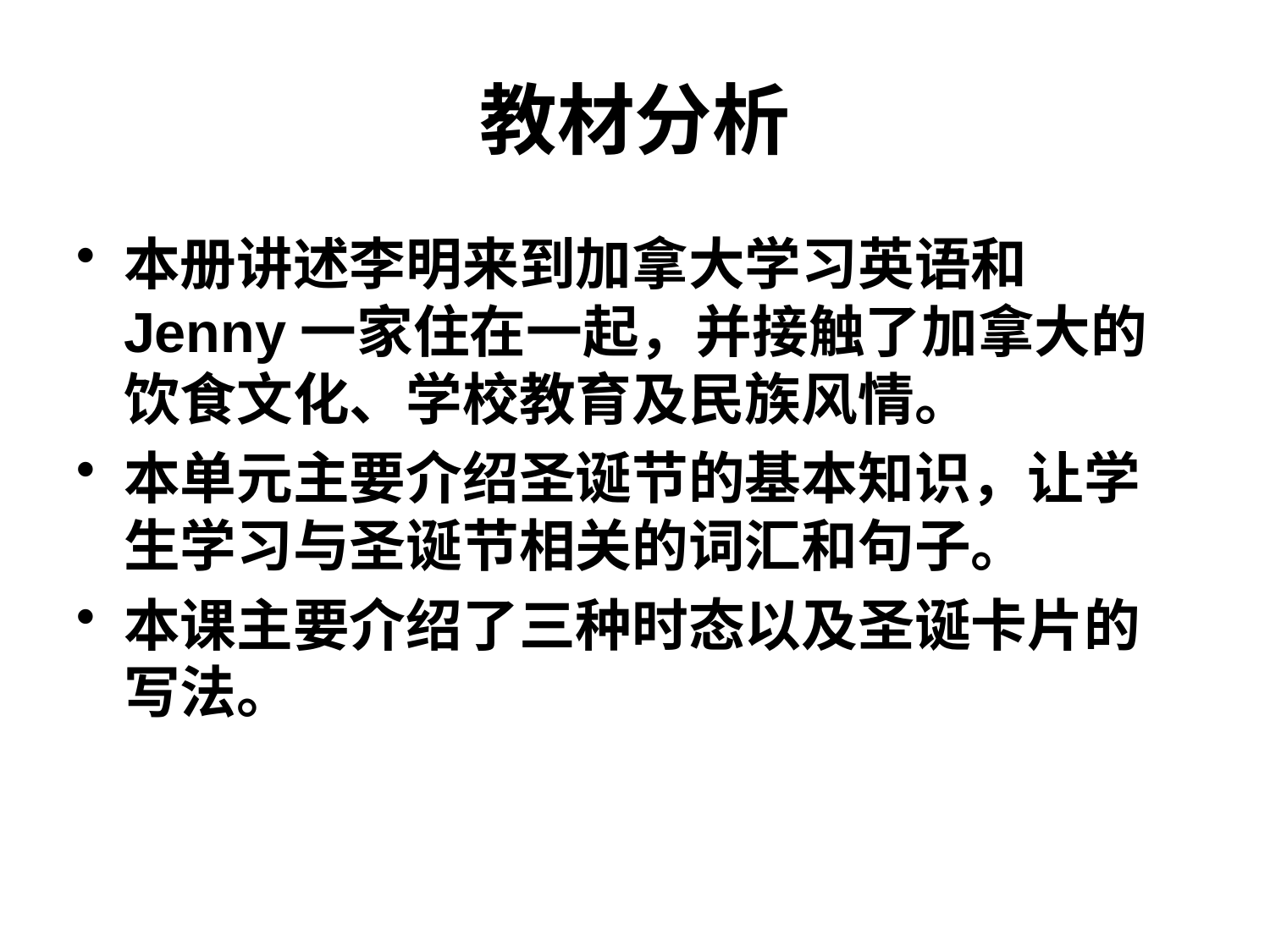

# 教材分析
本册讲述李明来到加拿大学习英语和Jenny一家住在一起，并接触了加拿大的饮食文化、学校教育及民族风情。
本单元主要介绍圣诞节的基本知识，让学生学习与圣诞节相关的词汇和句子。
本课主要介绍了三种时态以及圣诞卡片的写法。